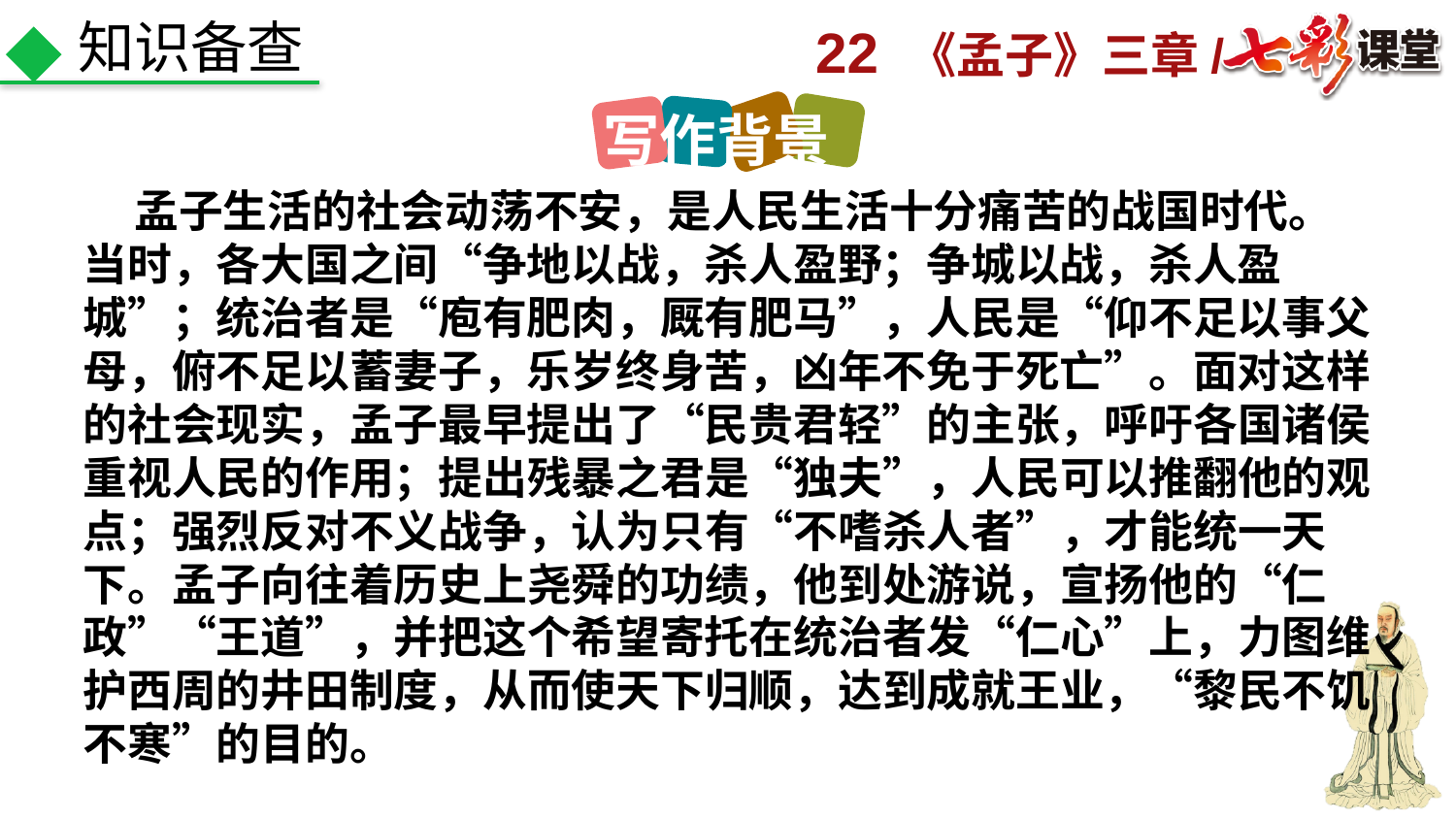

知识备查

写作背景

    孟子生活的社会动荡不安，是人民生活十分痛苦的战国时代。当时，各大国之间“争地以战，杀人盈野；争城以战，杀人盈城”；统治者是“庖有肥肉，厩有肥马”，人民是“仰不足以事父母，俯不足以蓄妻子，乐岁终身苦，凶年不免于死亡”。面对这样的社会现实，孟子最早提出了“民贵君轻”的主张，呼吁各国诸侯重视人民的作用；提出残暴之君是“独夫”，人民可以推翻他的观点；强烈反对不义战争，认为只有“不嗜杀人者”，才能统一天下。孟子向往着历史上尧舜的功绩，他到处游说，宣扬他的“仁政”“王道”，并把这个希望寄托在统治者发“仁心”上，力图维护西周的井田制度，从而使天下归顺，达到成就王业，“黎民不饥不寒”的目的。